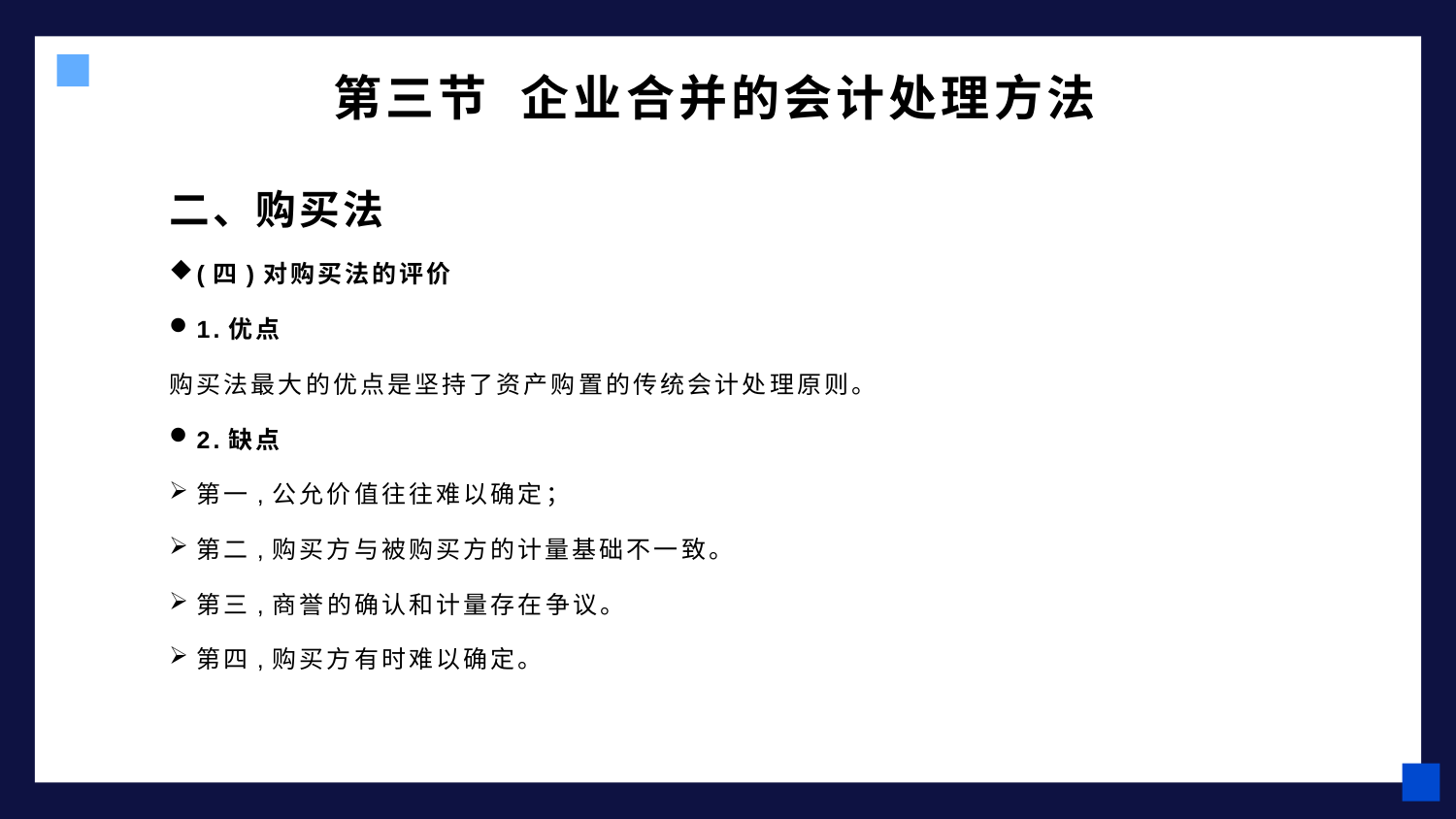

# 第三节  企业合并的会计处理方法
二、购买法
(四)对购买法的评价
1.优点
购买法最大的优点是坚持了资产购置的传统会计处理原则。
2.缺点
第一,公允价值往往难以确定；
第二,购买方与被购买方的计量基础不一致。
第三,商誉的确认和计量存在争议。
第四,购买方有时难以确定。